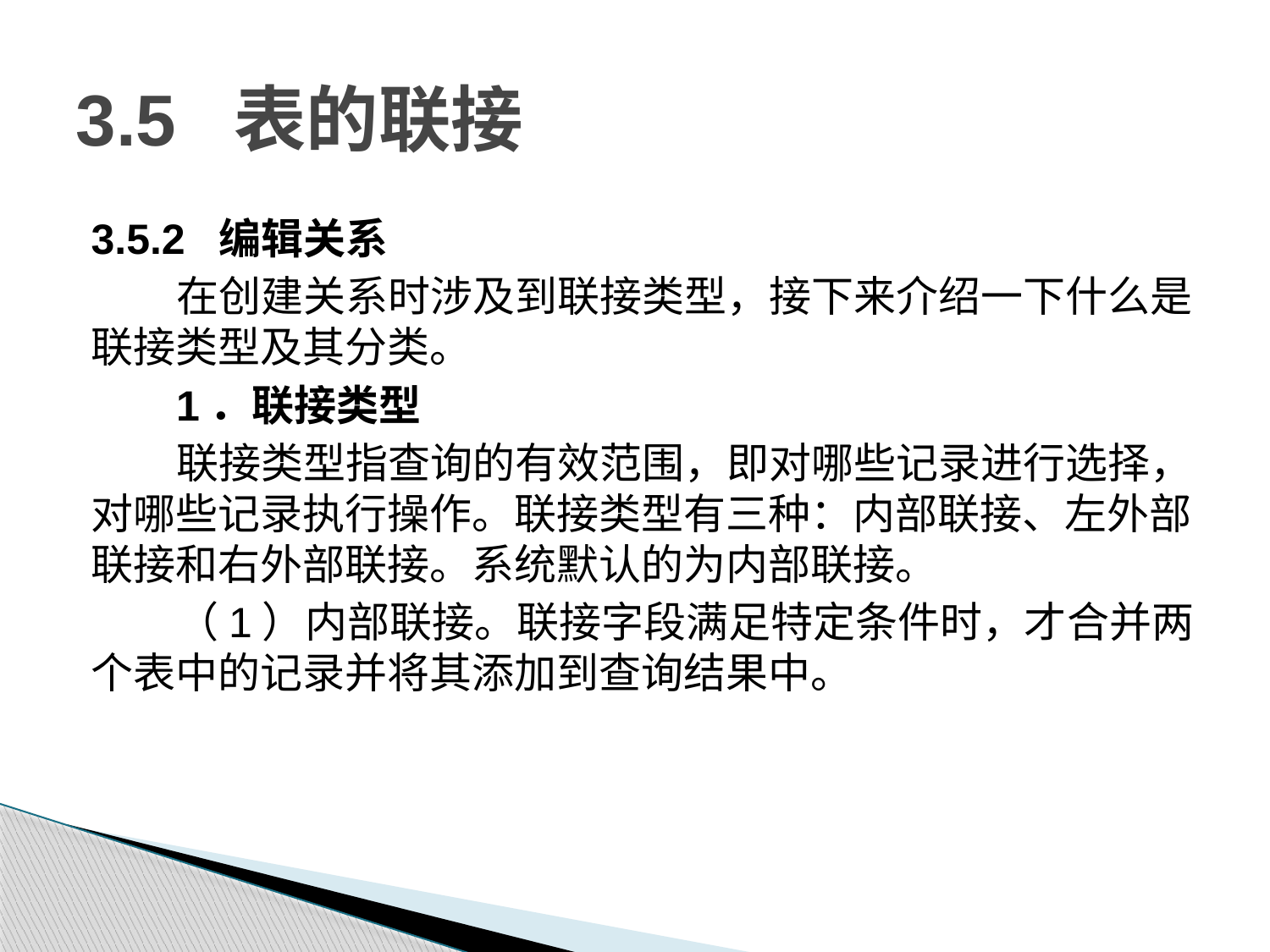

# 3.5  表的联接
3.5.2  编辑关系
在创建关系时涉及到联接类型，接下来介绍一下什么是联接类型及其分类。
1．联接类型
联接类型指查询的有效范围，即对哪些记录进行选择，对哪些记录执行操作。联接类型有三种：内部联接、左外部联接和右外部联接。系统默认的为内部联接。
（1）内部联接。联接字段满足特定条件时，才合并两个表中的记录并将其添加到查询结果中。